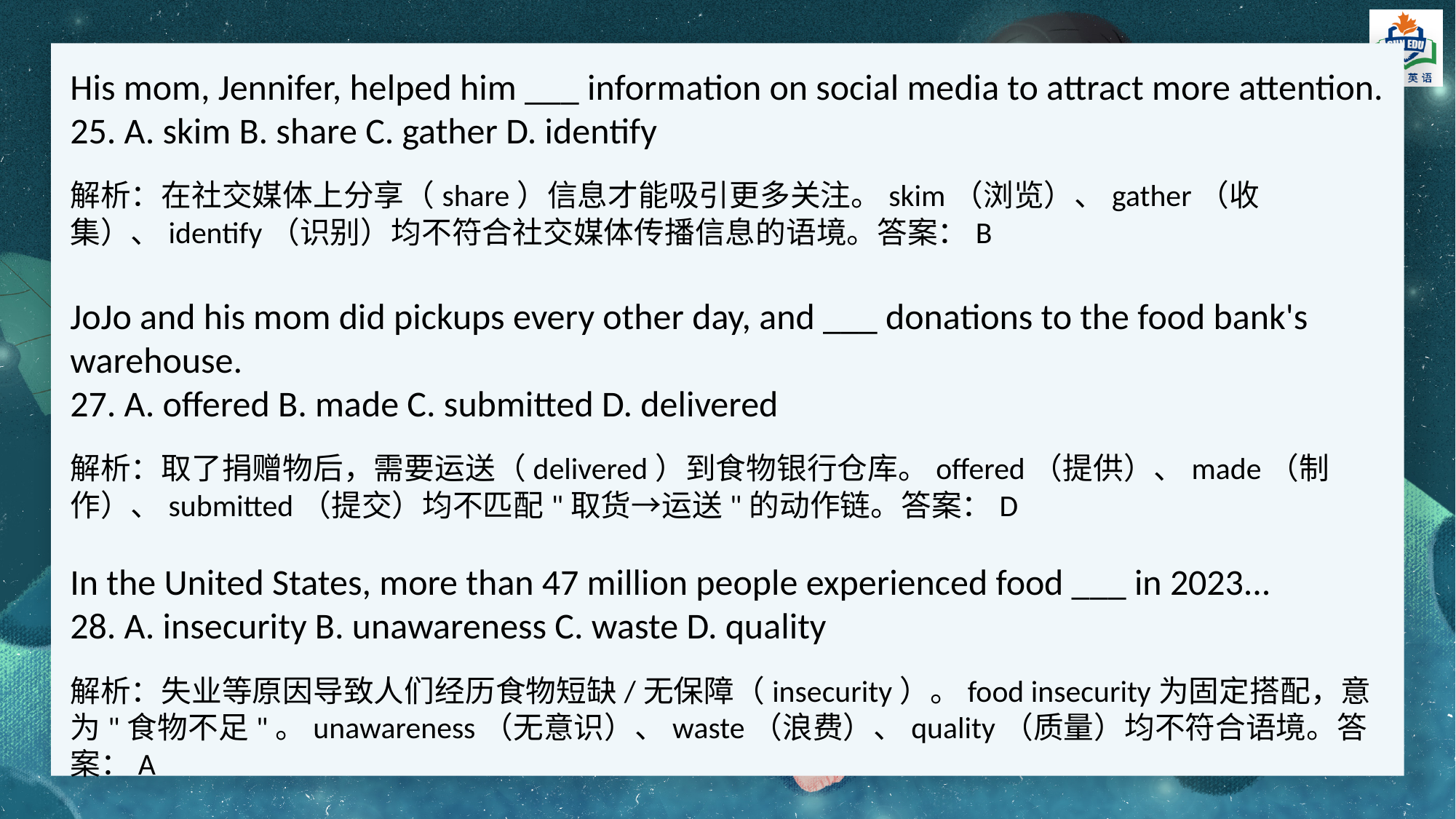

His mom, Jennifer, helped him ___ information on social media to attract more attention.
25. A. skim B. share C. gather D. identify

解析：在社交媒体上分享（share）信息才能吸引更多关注。skim（浏览）、gather（收集）、identify（识别）均不符合社交媒体传播信息的语境。答案：B

JoJo and his mom did pickups every other day, and ___ donations to the food bank's warehouse.
27. A. offered B. made C. submitted D. delivered

解析：取了捐赠物后，需要运送（delivered）到食物银行仓库。offered（提供）、made（制作）、submitted（提交）均不匹配"取货→运送"的动作链。答案：D

In the United States, more than 47 million people experienced food ___ in 2023...
28. A. insecurity B. unawareness C. waste D. quality

解析：失业等原因导致人们经历食物短缺/无保障（insecurity）。food insecurity为固定搭配，意为"食物不足"。unawareness（无意识）、waste（浪费）、quality（质量）均不符合语境。答案：A